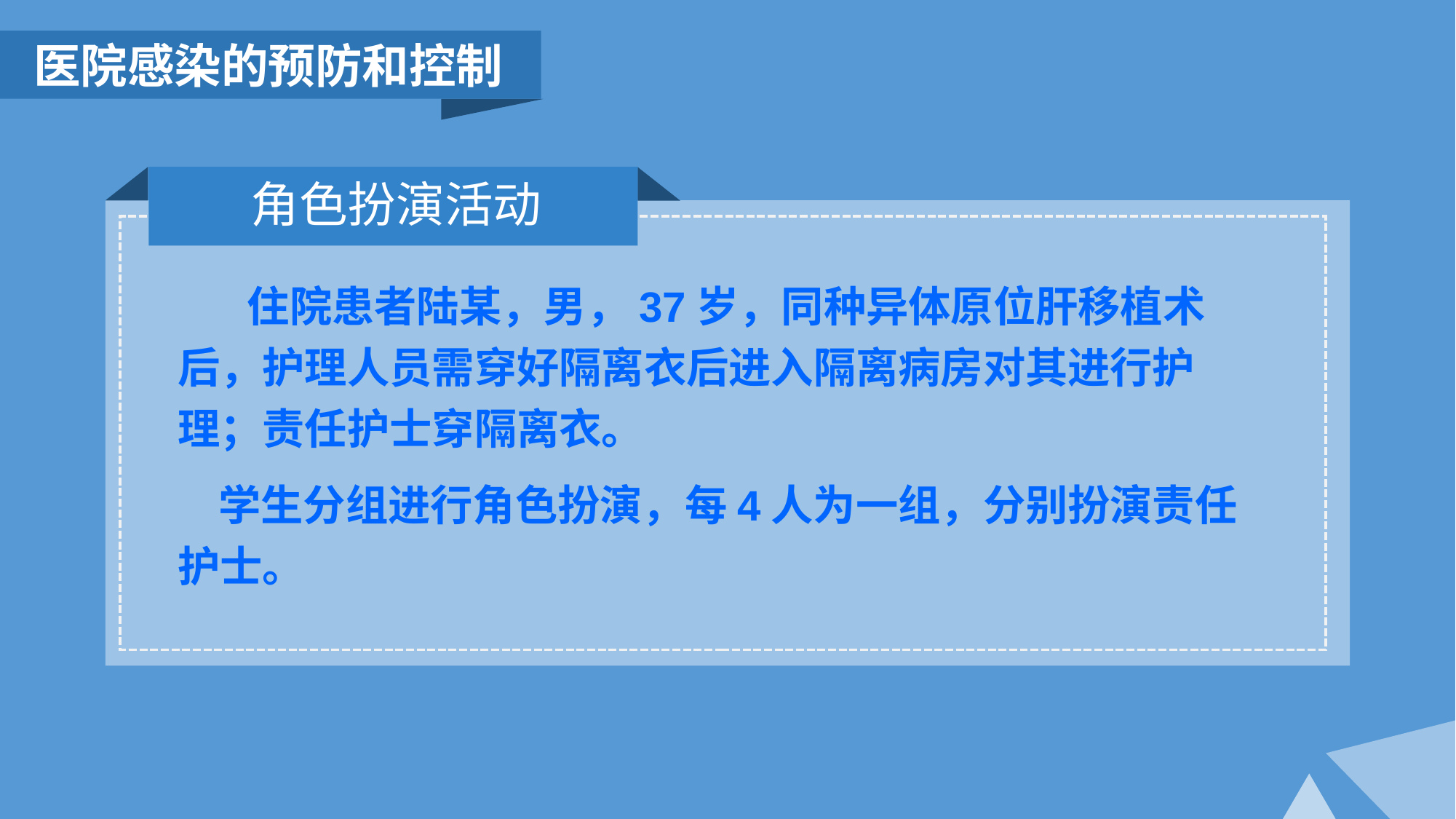

医院感染的预防和控制

角色扮演活动

         住院患者陆某，男，37岁，同种异体原位肝移植术后，护理人员需穿好隔离衣后进入隔离病房对其进行护理；责任护士穿隔离衣。
      学生分组进行角色扮演，每4人为一组，分别扮演责任护士。